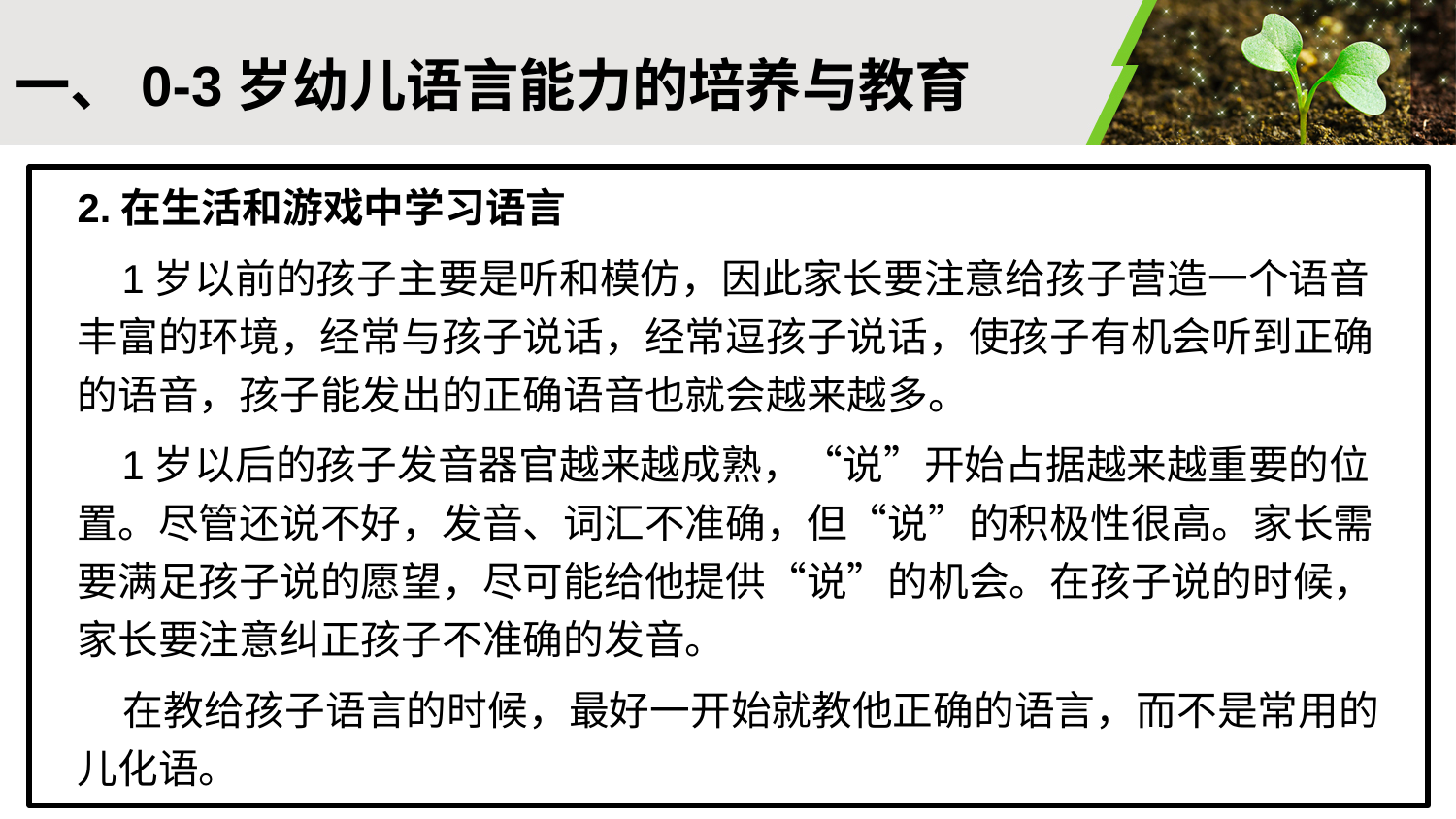

#
一、0-3岁幼儿语言能力的培养与教育

2.在生活和游戏中学习语言
    1岁以前的孩子主要是听和模仿，因此家长要注意给孩子营造一个语音丰富的环境，经常与孩子说话，经常逗孩子说话，使孩子有机会听到正确的语音，孩子能发出的正确语音也就会越来越多。
    1岁以后的孩子发音器官越来越成熟，“说”开始占据越来越重要的位置。尽管还说不好，发音、词汇不准确，但“说”的积极性很高。家长需要满足孩子说的愿望，尽可能给他提供“说”的机会。在孩子说的时候，家长要注意纠正孩子不准确的发音。
    在教给孩子语言的时候，最好一开始就教他正确的语言，而不是常用的儿化语。